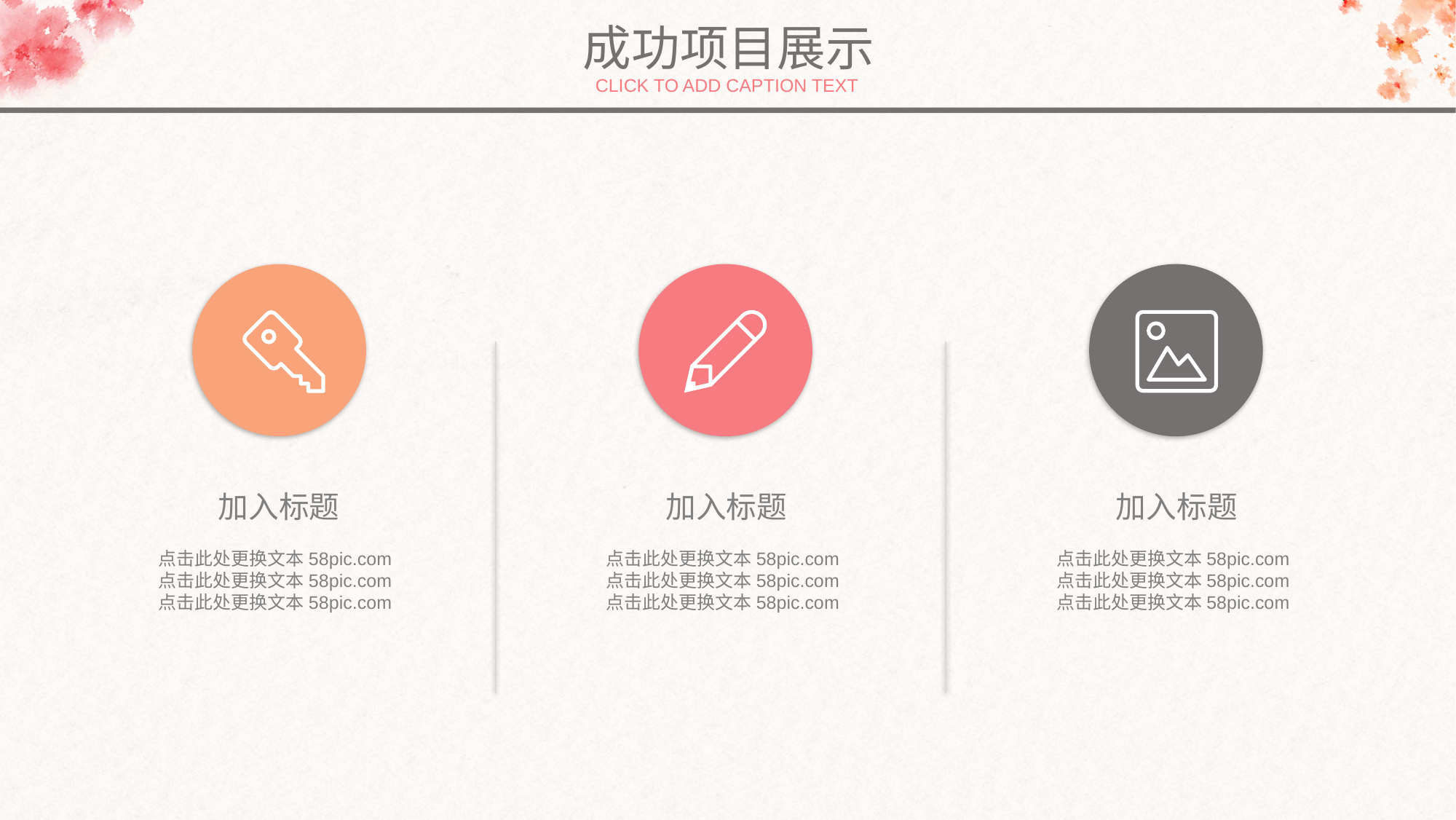

成功项目展示
CLICK TO ADD CAPTION TEXT

加入标题
加入标题
加入标题
点击此处更换文本58pic.com
点击此处更换文本58pic.com
点击此处更换文本58pic.com
点击此处更换文本58pic.com
点击此处更换文本58pic.com
点击此处更换文本58pic.com
点击此处更换文本58pic.com
点击此处更换文本58pic.com
点击此处更换文本58pic.com